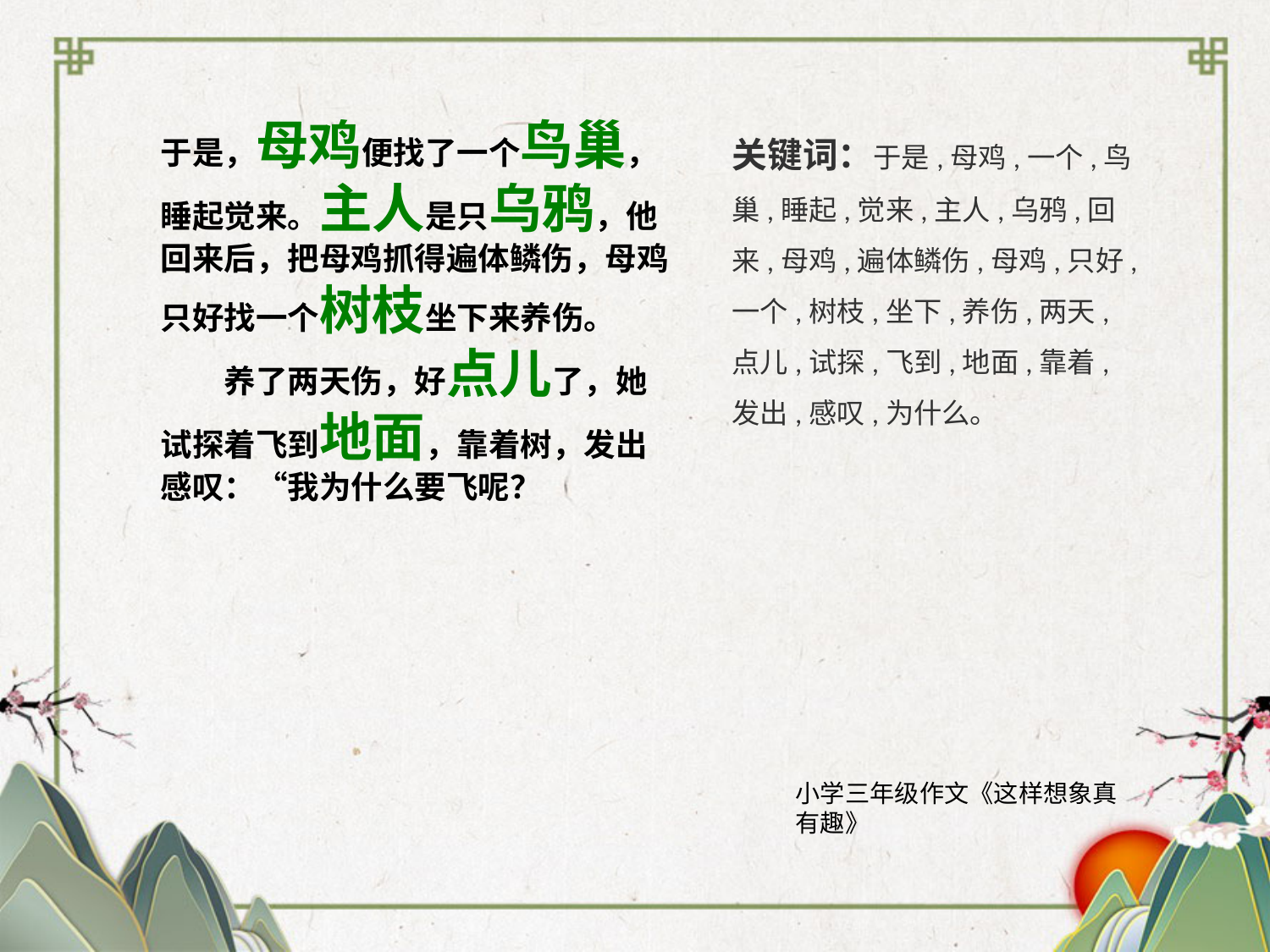

于是，母鸡便找了一个鸟巢，睡起觉来。主人是只乌鸦，他回来后，把母鸡抓得遍体鳞伤，母鸡只好找一个树枝坐下来养伤。
　　养了两天伤，好点儿了，她试探着飞到地面，靠着树，发出感叹：“我为什么要飞呢？
关键词：于是,母鸡,一个,鸟巢,睡起,觉来,主人,乌鸦,回来,母鸡,遍体鳞伤,母鸡,只好,一个,树枝,坐下,养伤,两天,点儿,试探,飞到,地面,靠着,发出,感叹,为什么。
小学三年级作文《这样想象真有趣》